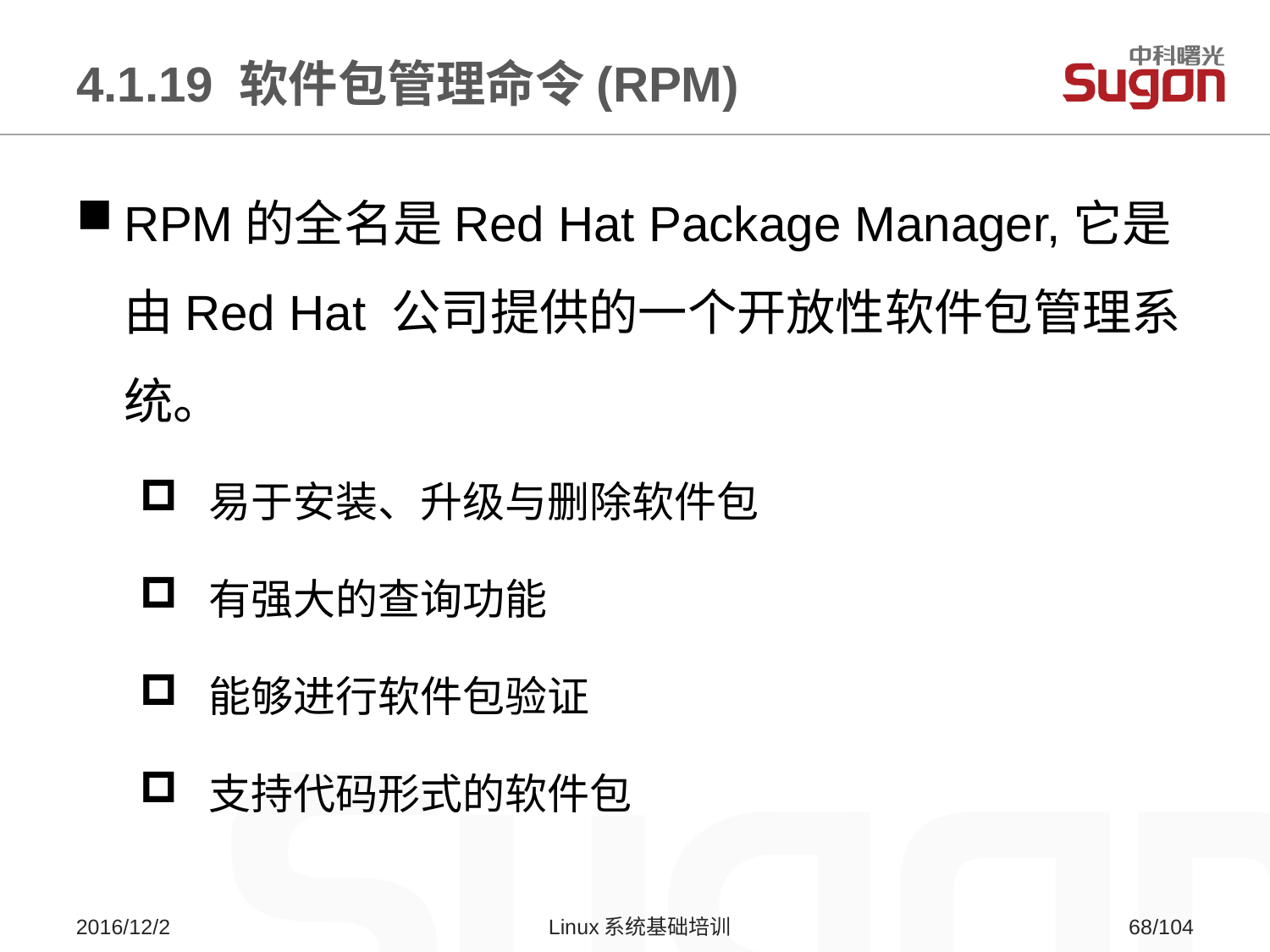

# 4.1.19 软件包管理命令(RPM)
RPM的全名是Red Hat Package Manager,它是由Red Hat 公司提供的一个开放性软件包管理系统。
  易于安装、升级与删除软件包
  有强大的查询功能
  能够进行软件包验证
  支持代码形式的软件包